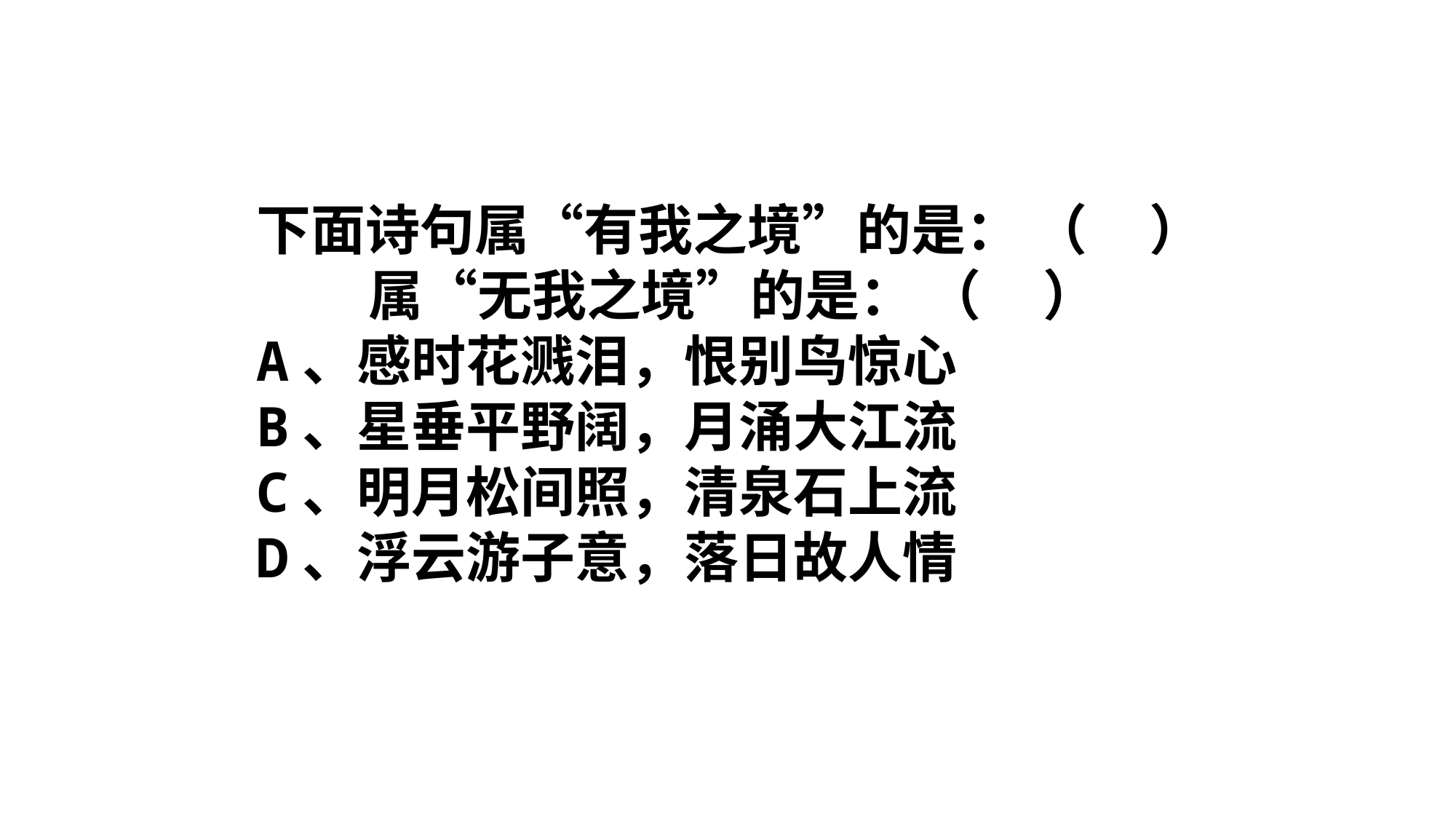

下面诗句属“有我之境”的是： （     ）
        属“无我之境”的是： （     ）
A、感时花溅泪，恨别鸟惊心
B、星垂平野阔，月涌大江流
C、明月松间照，清泉石上流
D、浮云游子意，落日故人情